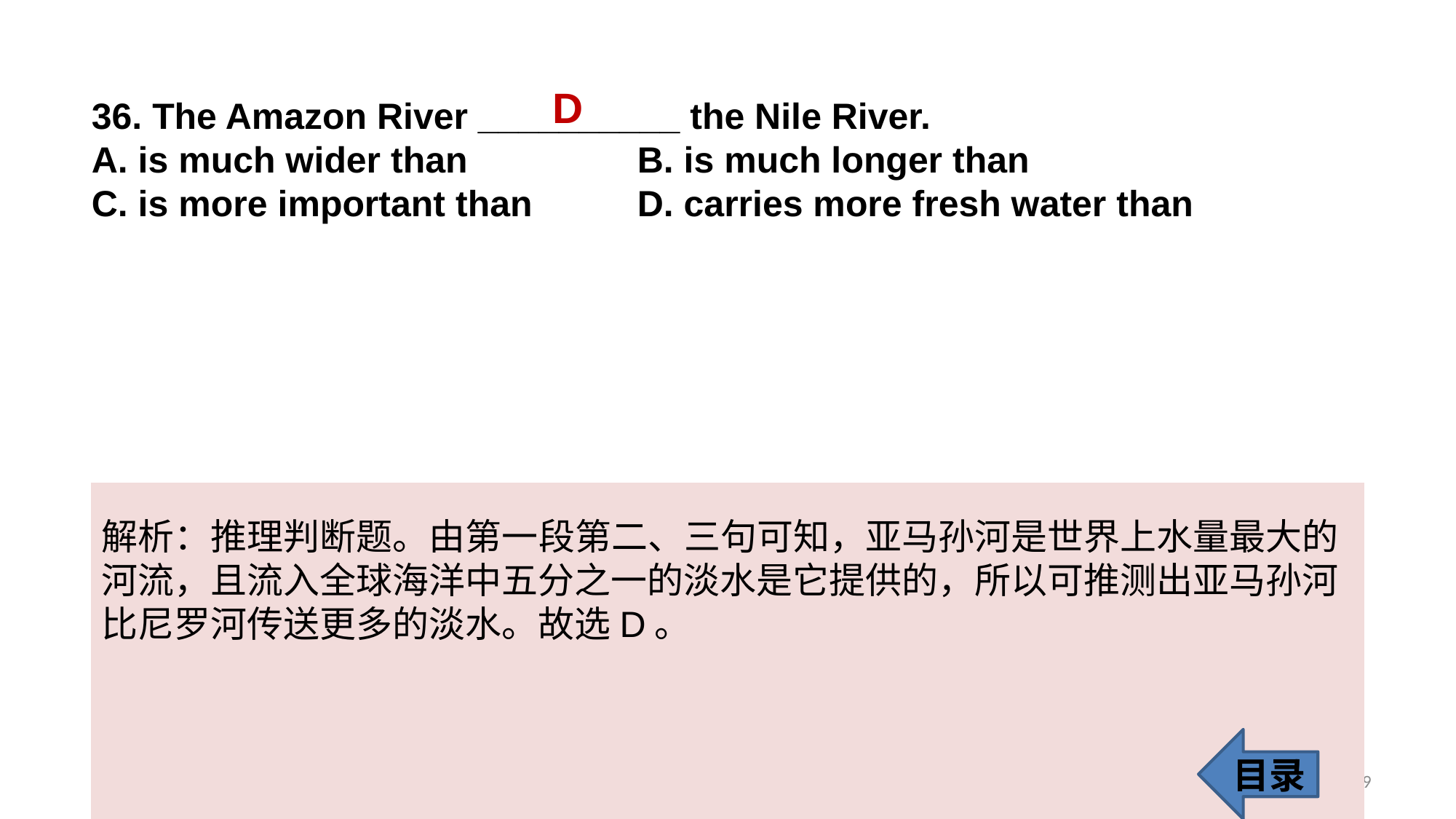

D
36. The Amazon River __________ the Nile River.
A. is much wider than 		B. is much longer than
C. is more important than 	D. carries more fresh water than

解析：推理判断题。由第一段第二、三句可知，亚马孙河是世界上水量最大的
河流，且流入全球海洋中五分之一的淡水是它提供的，所以可推测出亚马孙河比尼罗河传送更多的淡水。故选D。
目录
39